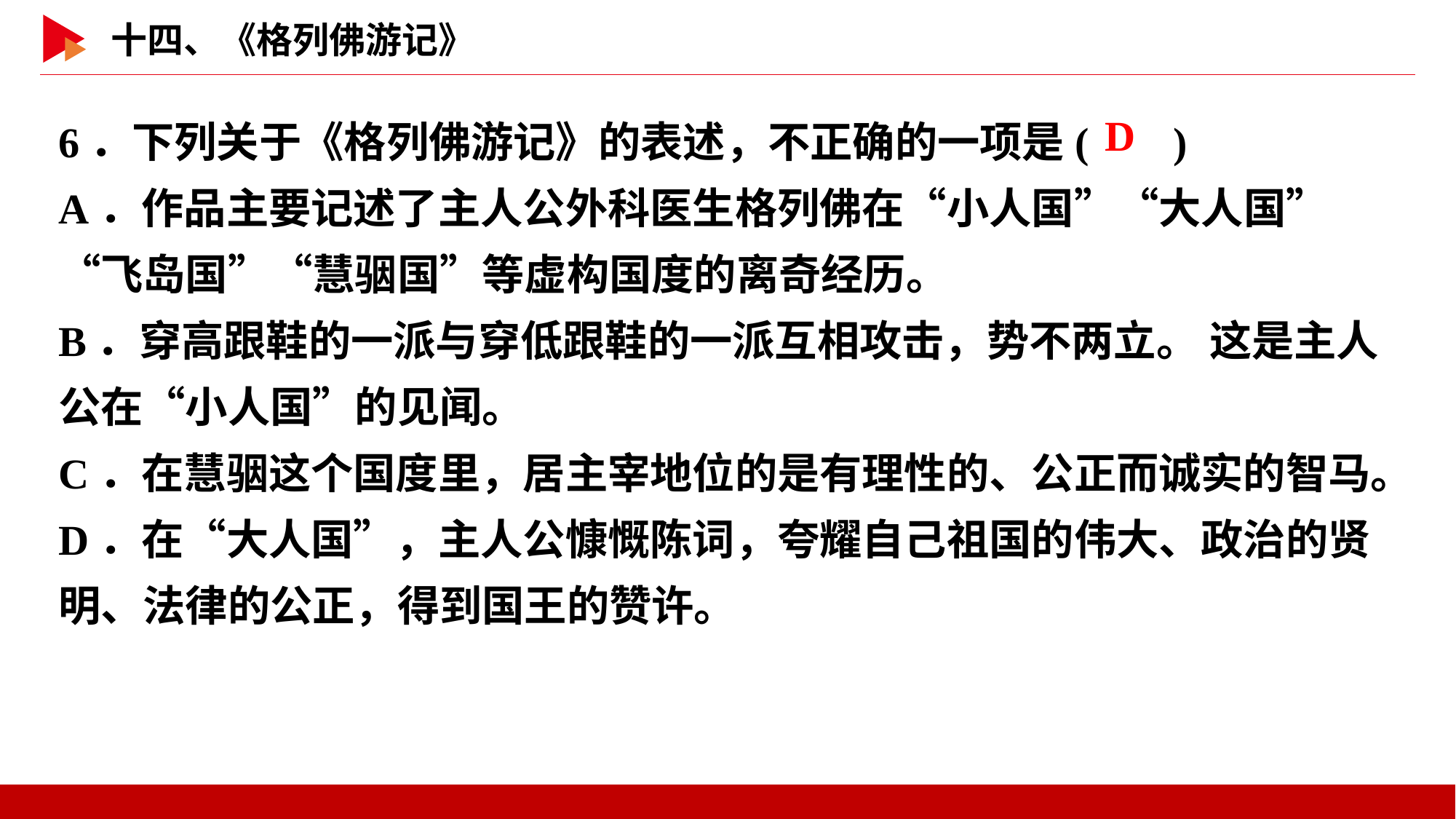

6．下列关于《格列佛游记》的表述，不正确的一项是(        )
A．作品主要记述了主人公外科医生格列佛在“小人国”“大人国”“飞岛国”“慧骃国”等虚构国度的离奇经历。
B．穿高跟鞋的一派与穿低跟鞋的一派互相攻击，势不两立。 这是主人公在“小人国”的见闻。
C．在慧骃这个国度里，居主宰地位的是有理性的、公正而诚实的智马。
D．在“大人国”，主人公慷慨陈词，夸耀自己祖国的伟大、政治的贤明、法律的公正，得到国王的赞许。
   D